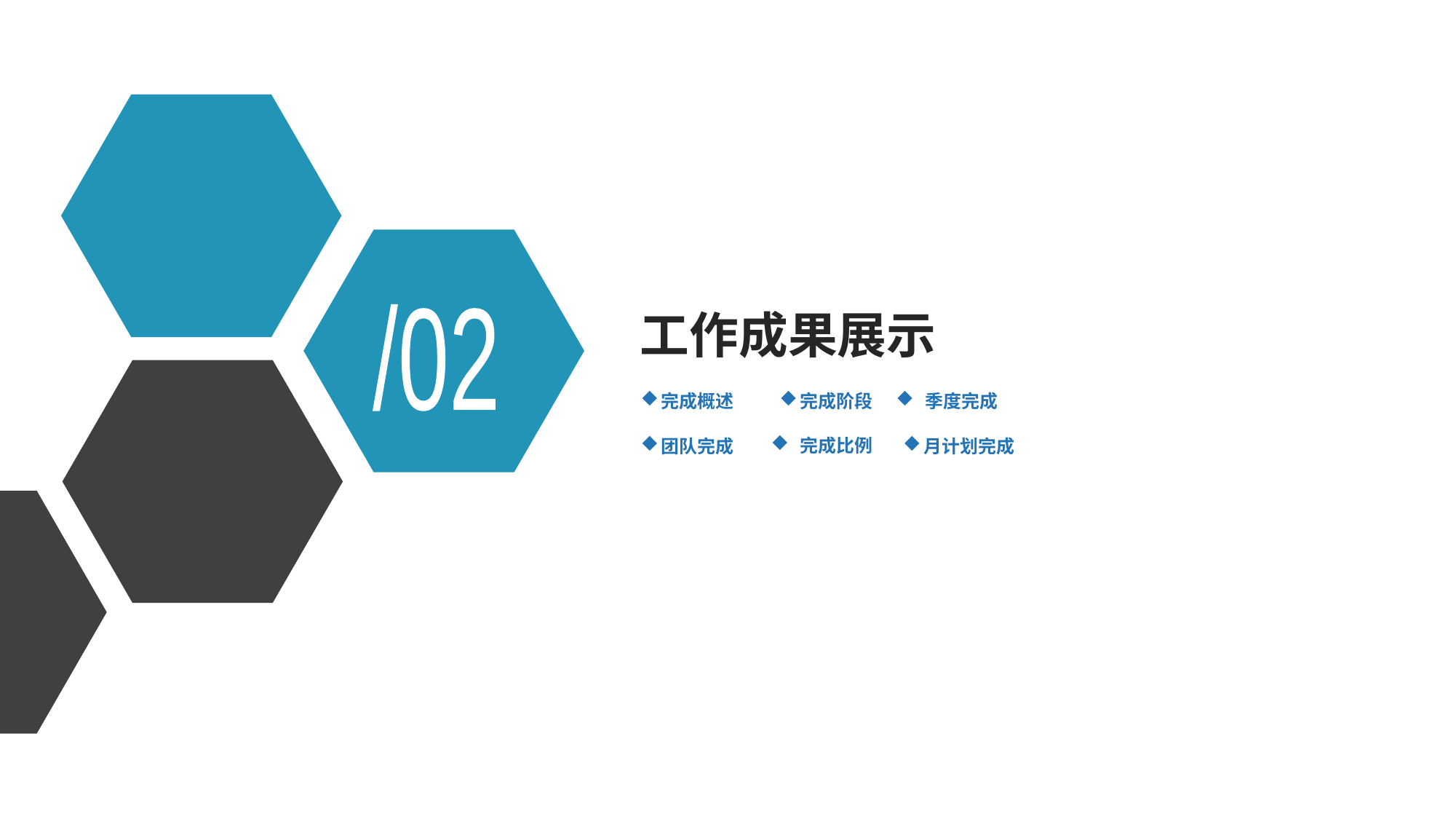

/02
工作成果展示

完成概述
完成阶段
 季度完成
 完成比例
团队完成
月计划完成